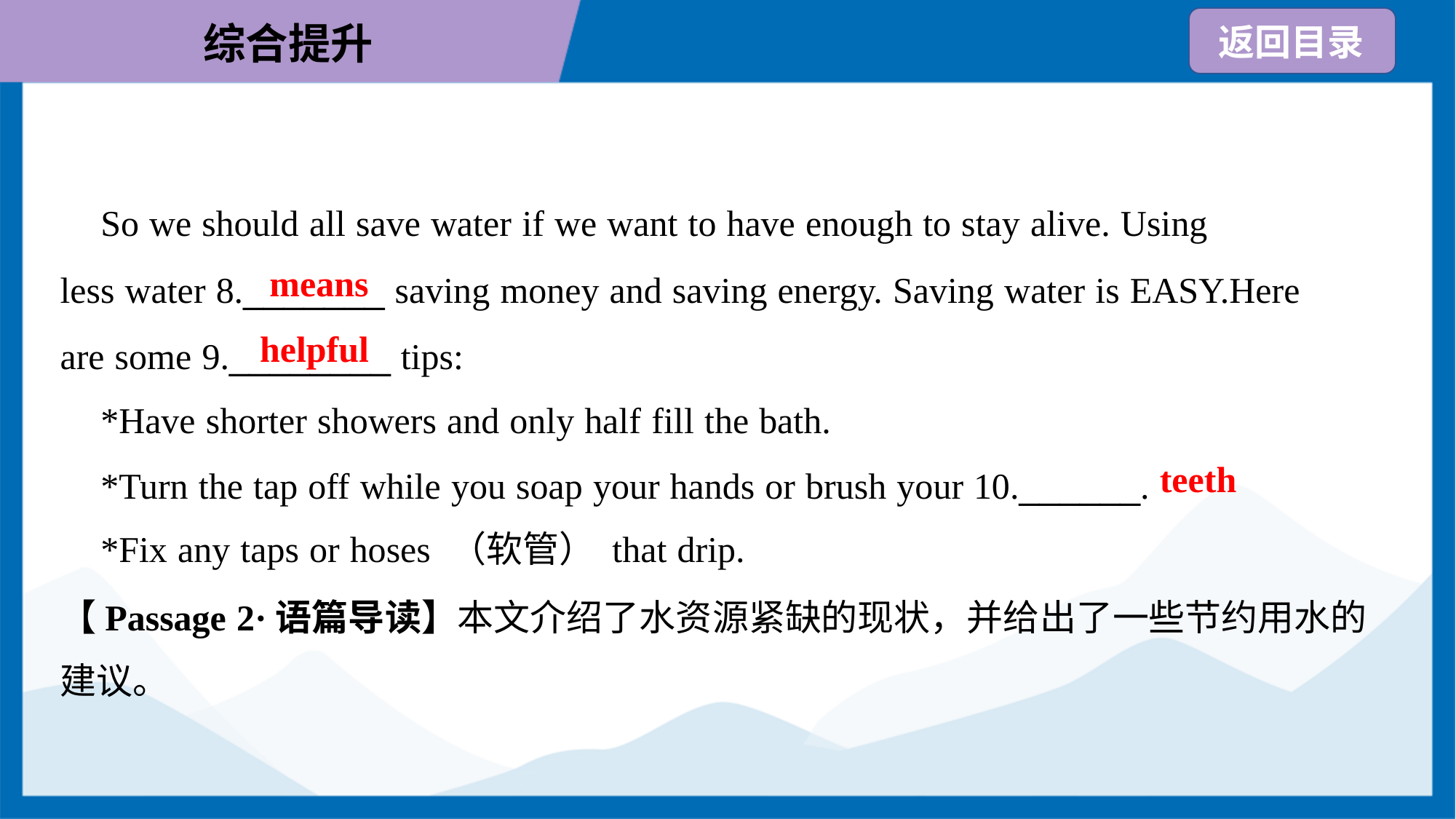

So we should all save water if we want to have enough to stay alive. Using
less water 8._______ saving money and saving energy. Saving water is EASY.Here
are some 9.________ tips:
    *Have shorter showers and only half fill the bath.
means
helpful
teeth
    *Turn the tap off while you soap your hands or brush your 10.______.
    *Fix any taps or hoses （软管） that drip.
【Passage 2·语篇导读】本文介绍了水资源紧缺的现状，并给出了一些节约用水的
建议。